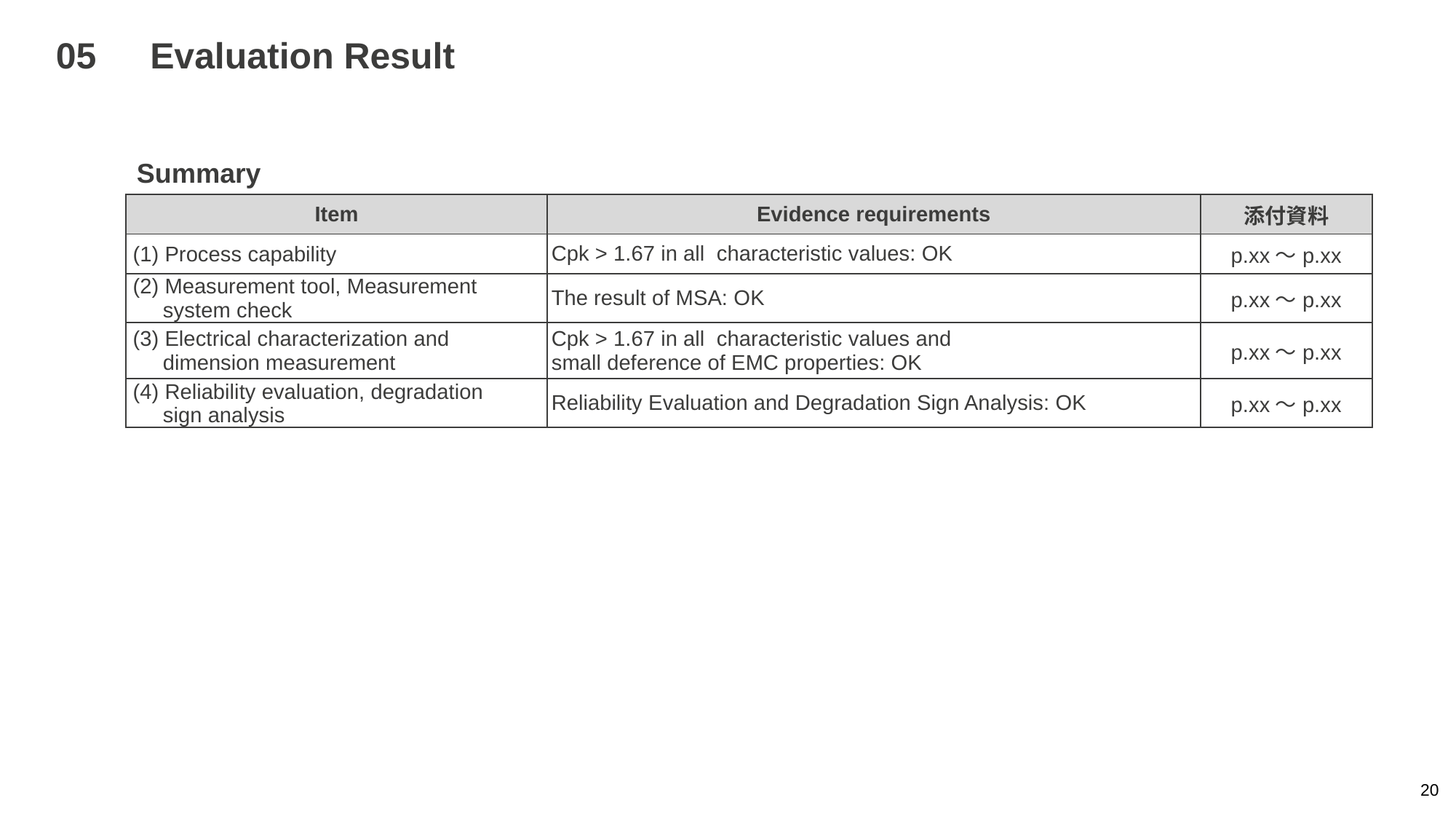

# 05　Evaluation Result
Summary
| Item | Evidence requirements | 添付資料 |
| --- | --- | --- |
| (1) Process capability | Cpk > 1.67 in all characteristic values: OK | p.xx～p.xx |
| (2) Measurement tool, Measurement system check | The result of MSA: OK | p.xx～p.xx |
| (3) Electrical characterization and dimension measurement | Cpk > 1.67 in all characteristic values and small deference of EMC properties: OK | p.xx～p.xx |
| (4) Reliability evaluation, degradation sign analysis | Reliability Evaluation and Degradation Sign Analysis: OK | p.xx～p.xx |